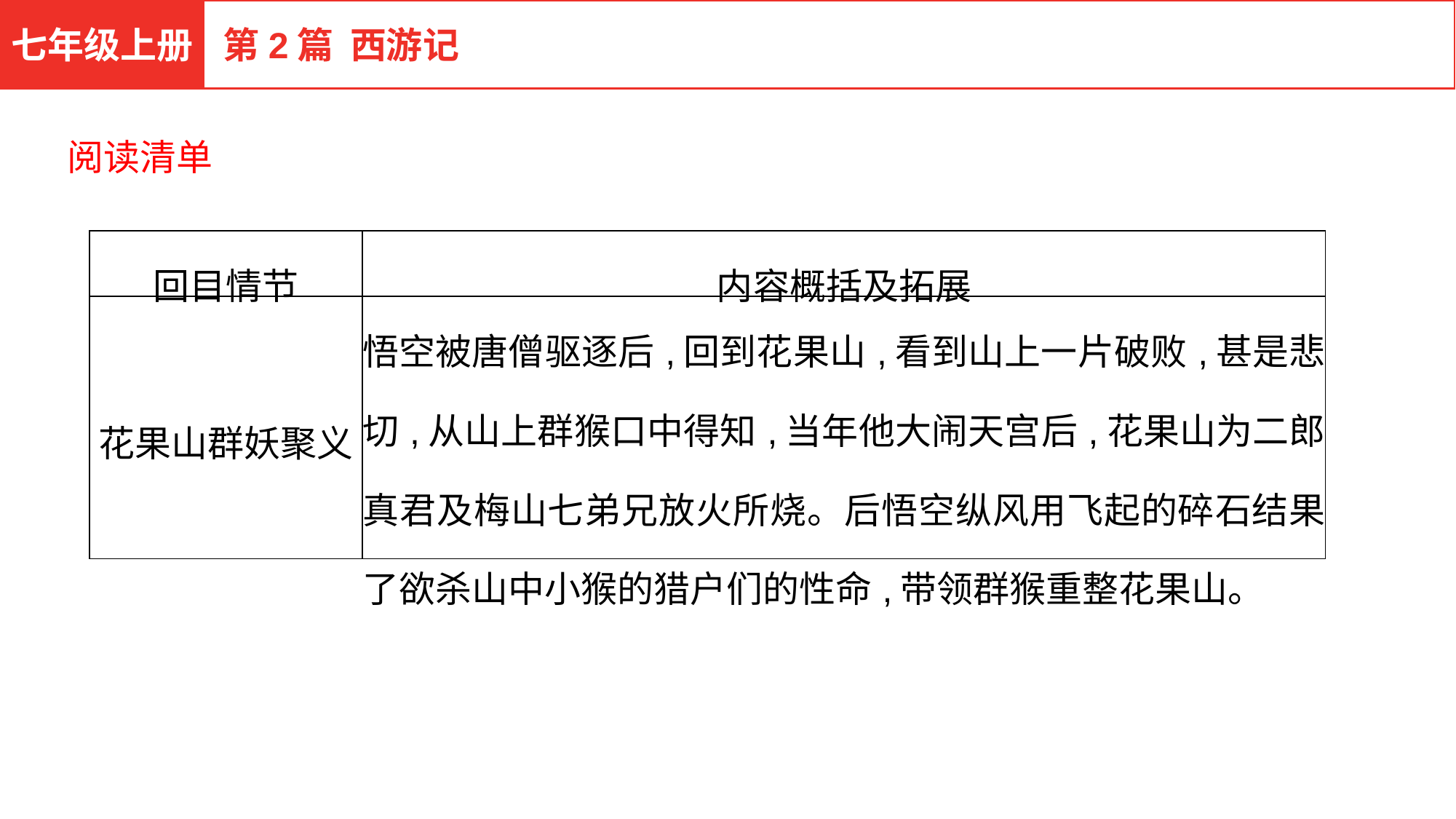

七年级上册
第2篇  西游记
阅读清单
| 回目情节 | 内容概括及拓展 |
| --- | --- |
| 花果山群妖聚义 | 悟空被唐僧驱逐后,回到花果山,看到山上一片破败,甚是悲切,从山上群猴口中得知,当年他大闹天宫后,花果山为二郎真君及梅山七弟兄放火所烧。后悟空纵风用飞起的碎石结果了欲杀山中小猴的猎户们的性命,带领群猴重整花果山。 |